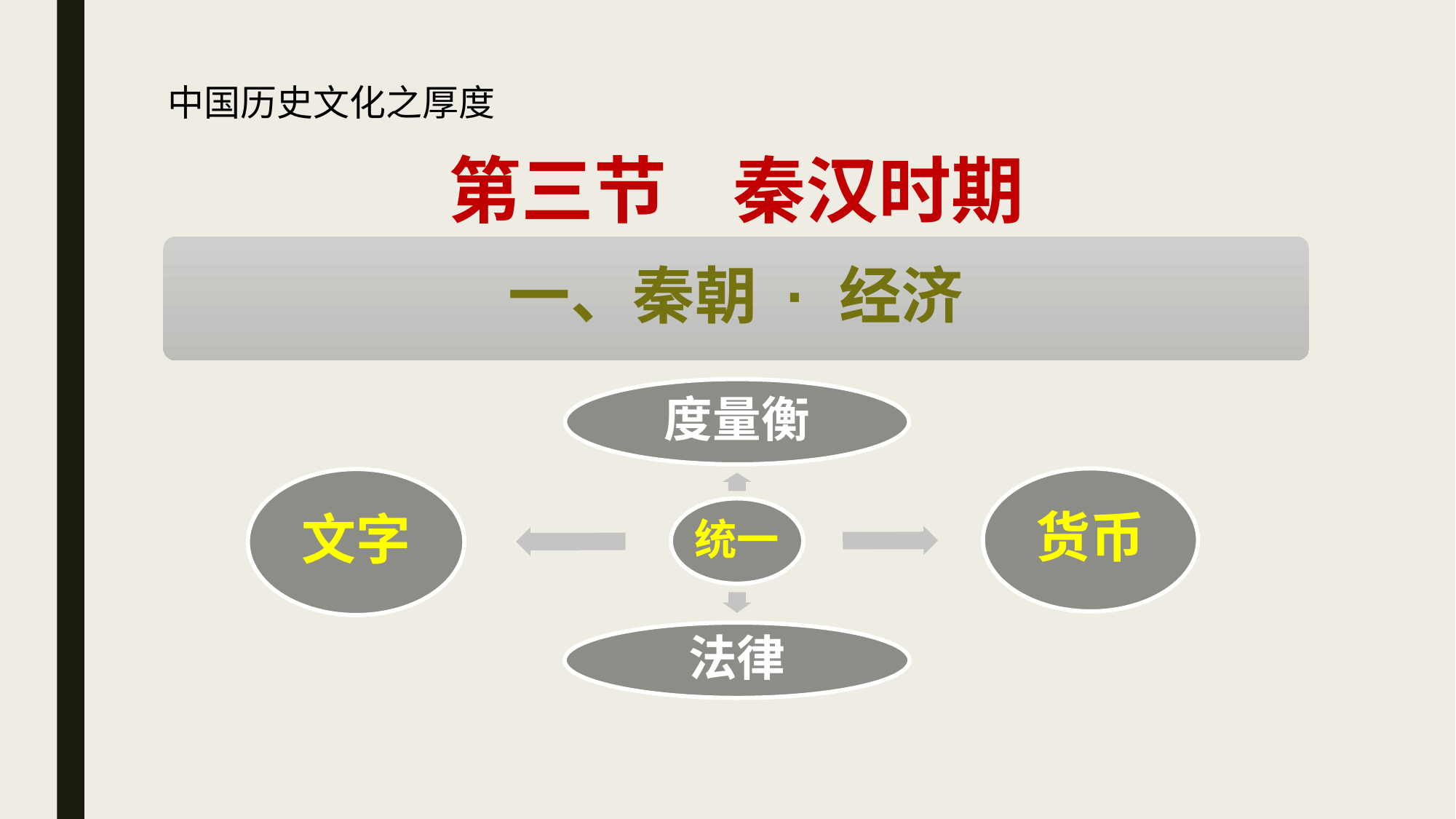

中国历史文化之厚度
# 第三节    秦汉时期

一、秦朝 · 经济
统一

度量衡

货币

法律

文字